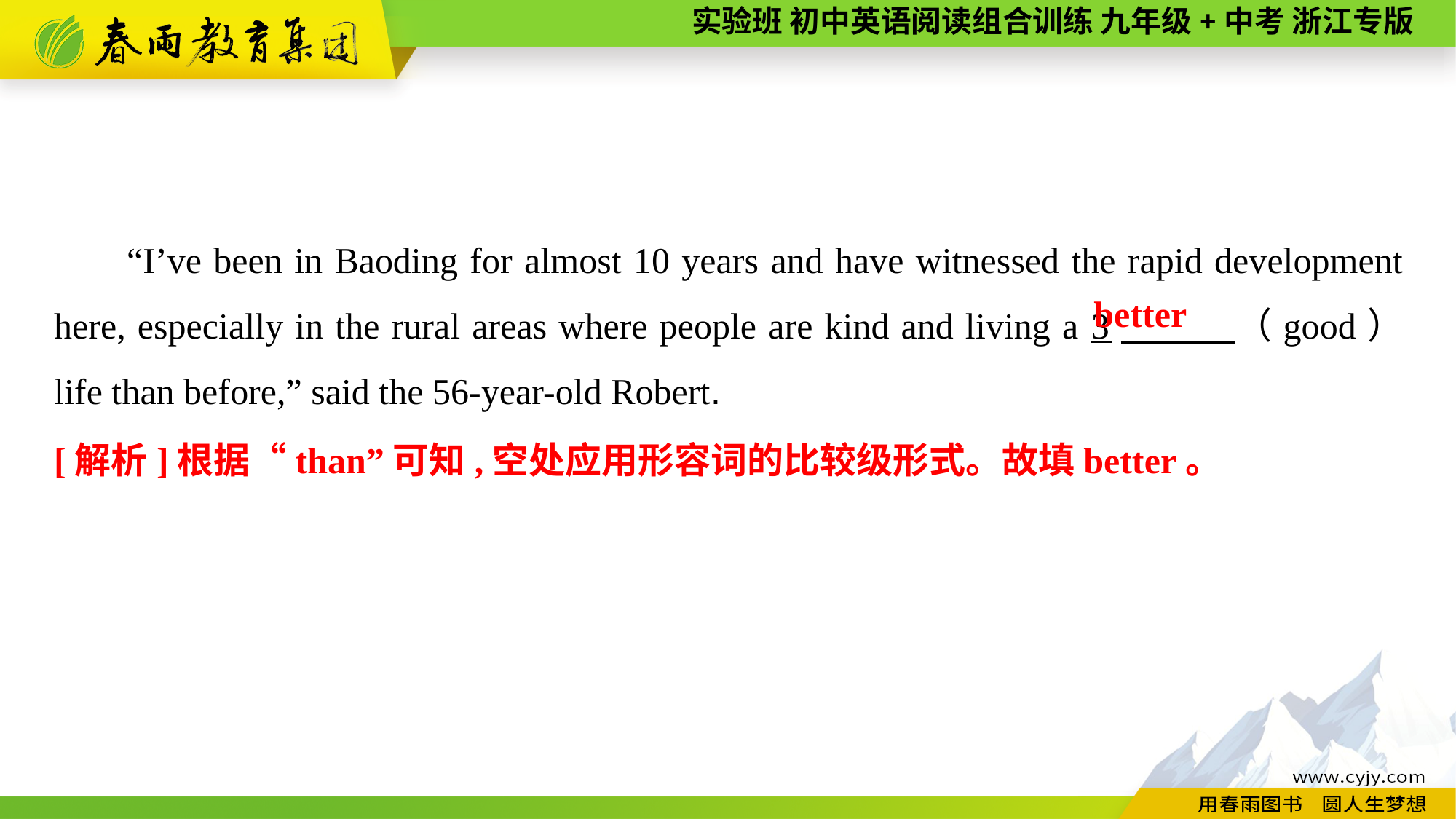

“I’ve been in Baoding for almost 10 years and have witnessed the rapid development here, especially in the rural areas where people are kind and living a 3　       （good） life than before,” said the 56-year-old Robert.
better
[解析]根据“than”可知,空处应用形容词的比较级形式。故填better。